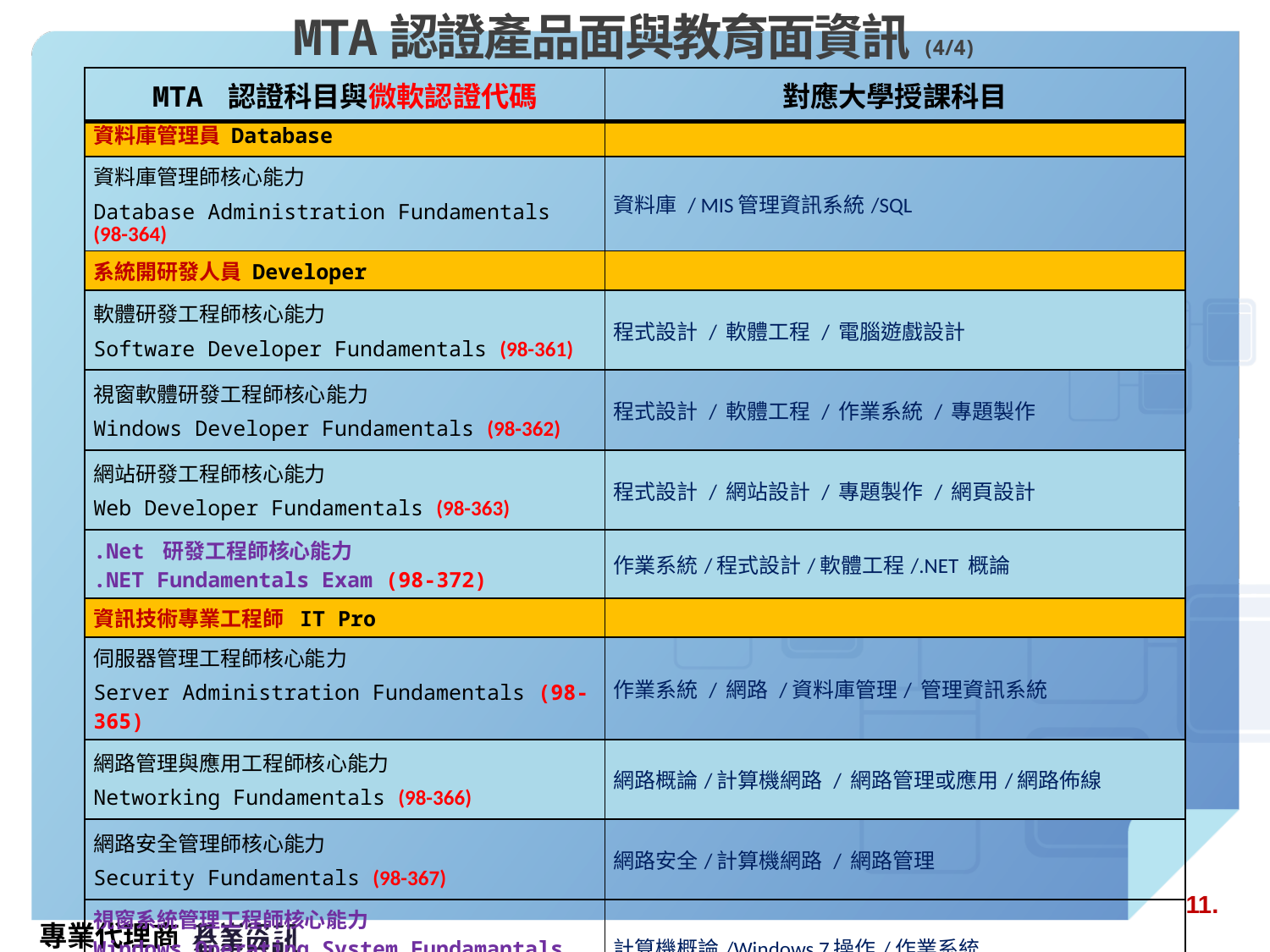

# MTA認證產品面與教育面資訊(4/4)
| MTA 認證科目與微軟認證代碼 | 對應大學授課科目 |
| --- | --- |
| 資料庫管理員 Database |  |
| 資料庫管理師核心能力 Database Administration Fundamentals (98-364) | 資料庫 / MIS管理資訊系統/SQL |
| 系統開研發人員 Developer |  |
| 軟體研發工程師核心能力 Software Developer Fundamentals (98-361) | 程式設計 / 軟體工程 / 電腦遊戲設計 |
| 視窗軟體研發工程師核心能力 Windows Developer Fundamentals (98-362) | 程式設計 / 軟體工程 / 作業系統 / 專題製作 |
| 網站研發工程師核心能力 Web Developer Fundamentals (98-363) | 程式設計 / 網站設計 / 專題製作 / 網頁設計 |
| .Net 研發工程師核心能力 .NET Fundamentals Exam (98-372) | 作業系統/程式設計/軟體工程/.NET 概論 |
| 資訊技術專業工程師 IT Pro |  |
| 伺服器管理工程師核心能力 Server Administration Fundamentals (98-365) | 作業系統 / 網路 /資料庫管理/ 管理資訊系統 |
| 網路管理與應用工程師核心能力 Networking Fundamentals (98-366) | 網路概論/計算機網路 / 網路管理或應用/網路佈線 |
| 網路安全管理師核心能力 Security Fundamentals (98-367) | 網路安全/計算機網路 / 網路管理 |
| 視窗系統管理工程師核心能力 Windows Operating System Fundamantals (98-349) | 計算機概論/Windows 7操作/作業系統 |
11.